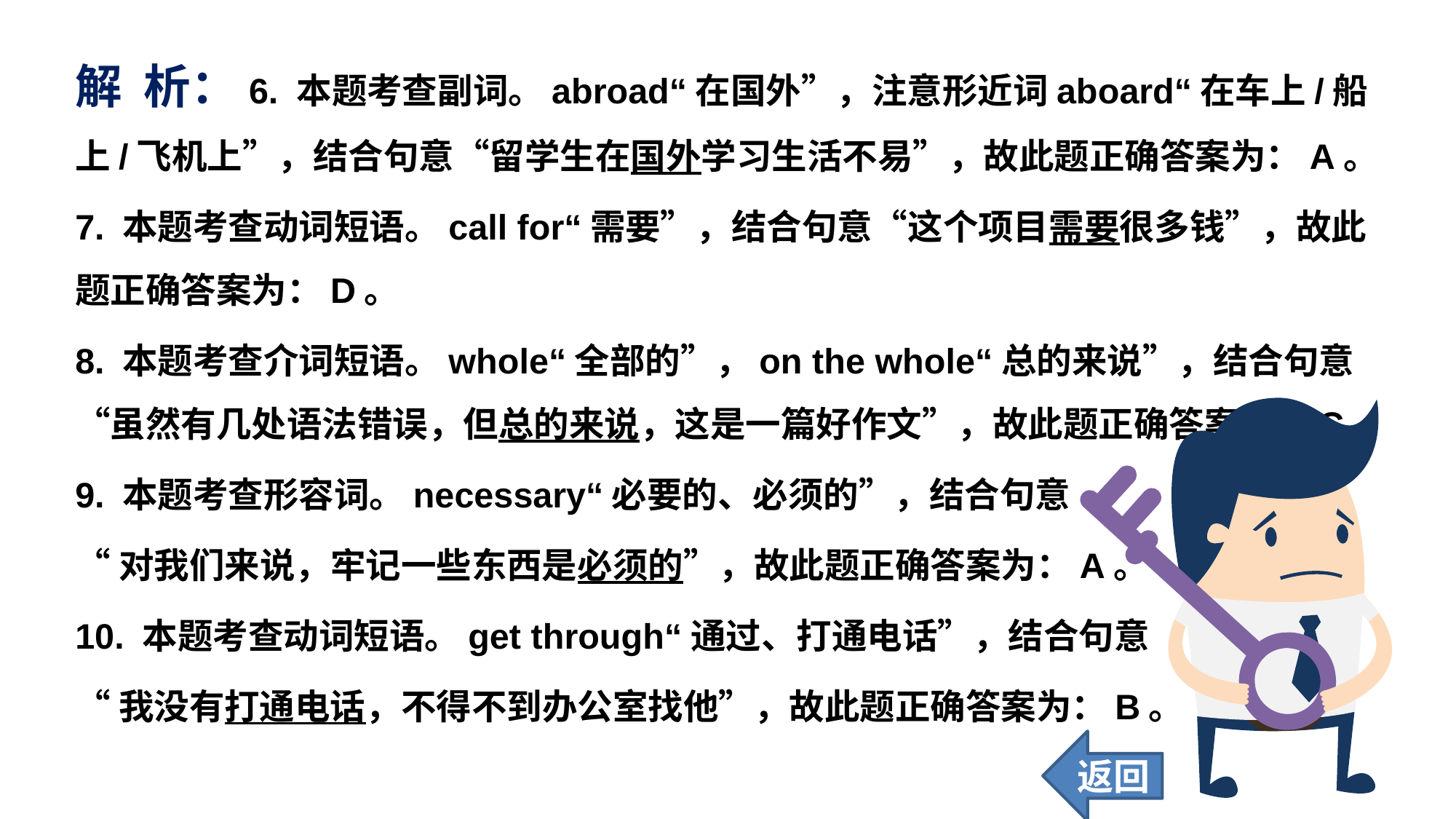

解  析：6. 本题考查副词。abroad“在国外”，注意形近词aboard“在车上/船上/飞机上”，结合句意“留学生在国外学习生活不易”，故此题正确答案为：A。
7. 本题考查动词短语。call for“需要”，结合句意“这个项目需要很多钱”，故此题正确答案为：D。
8. 本题考查介词短语。whole“全部的”，on the whole“总的来说”，结合句意“虽然有几处语法错误，但总的来说，这是一篇好作文”，故此题正确答案为：C。
9. 本题考查形容词。necessary“必要的、必须的”，结合句意
“对我们来说，牢记一些东西是必须的”，故此题正确答案为：A。
10. 本题考查动词短语。get through“通过、打通电话”，结合句意
“我没有打通电话，不得不到办公室找他”，故此题正确答案为：B。

返回
22